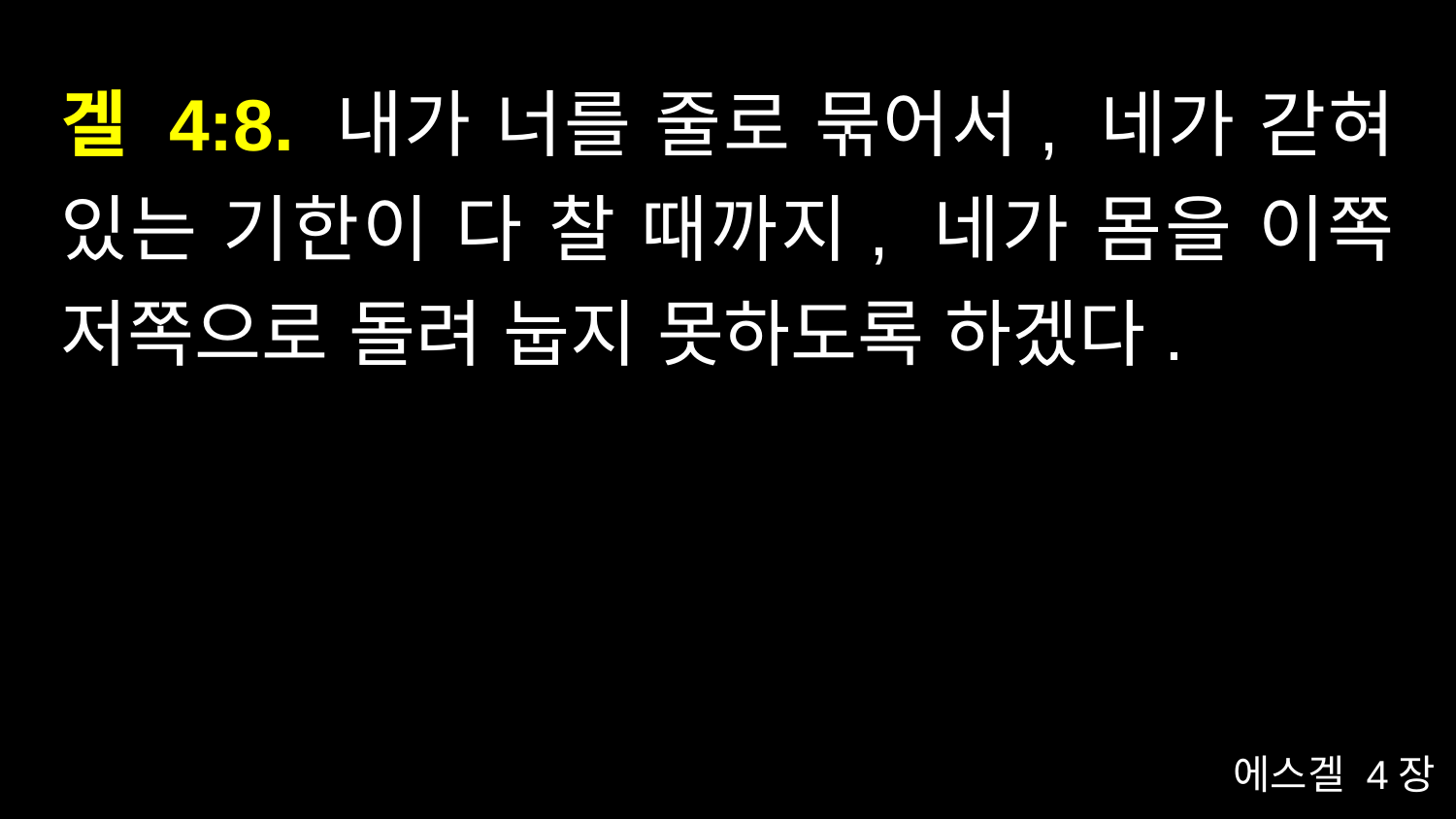

# 겔 4:8. 내가 너를 줄로 묶어서, 네가 갇혀 있는 기한이 다 찰 때까지, 네가 몸을 이쪽 저쪽으로 돌려 눕지 못하도록 하겠다.
에스겔 4장